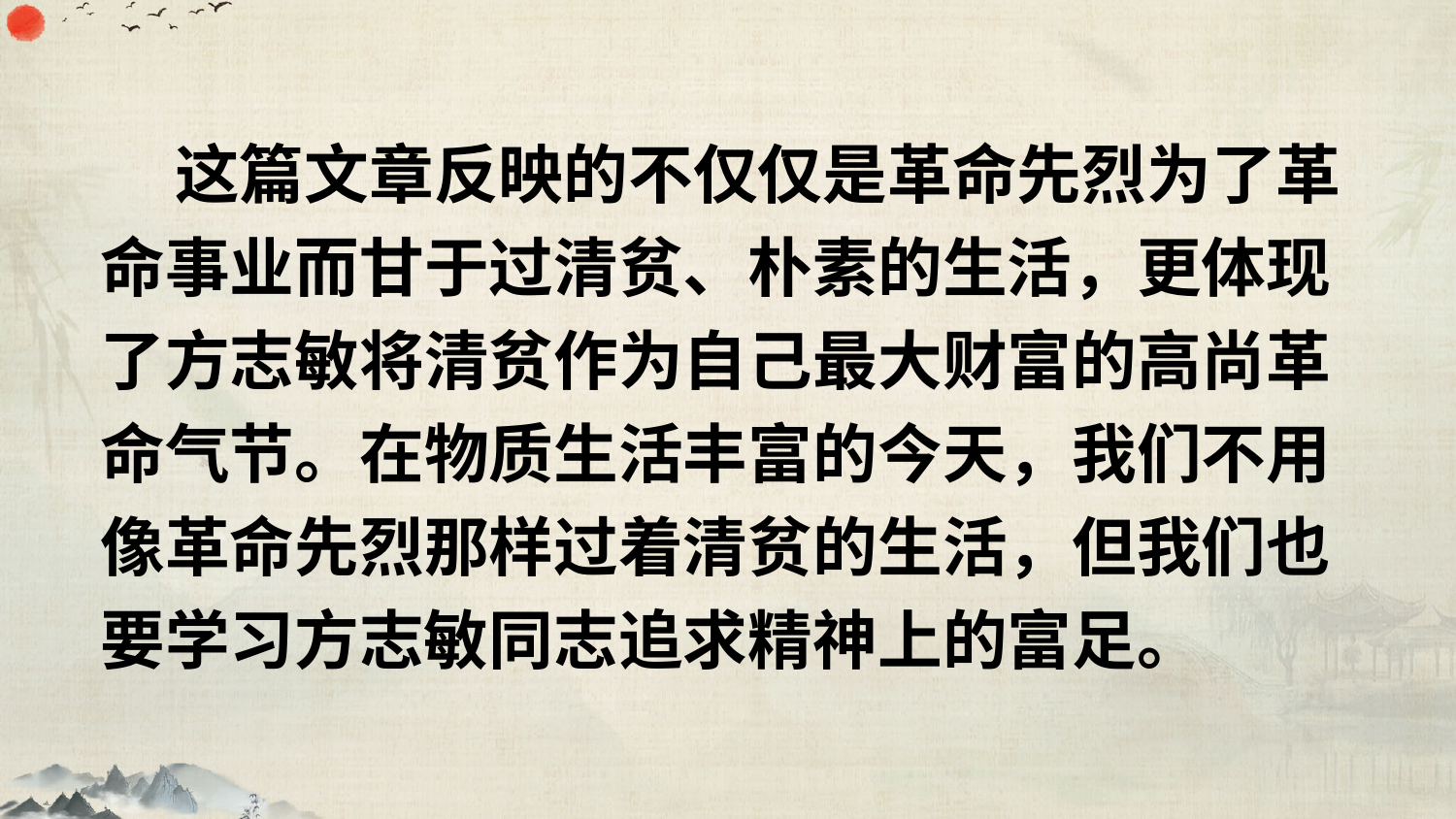

这篇文章反映的不仅仅是革命先烈为了革命事业而甘于过清贫、朴素的生活，更体现了方志敏将清贫作为自己最大财富的高尚革命气节。在物质生活丰富的今天，我们不用像革命先烈那样过着清贫的生活，但我们也要学习方志敏同志追求精神上的富足。